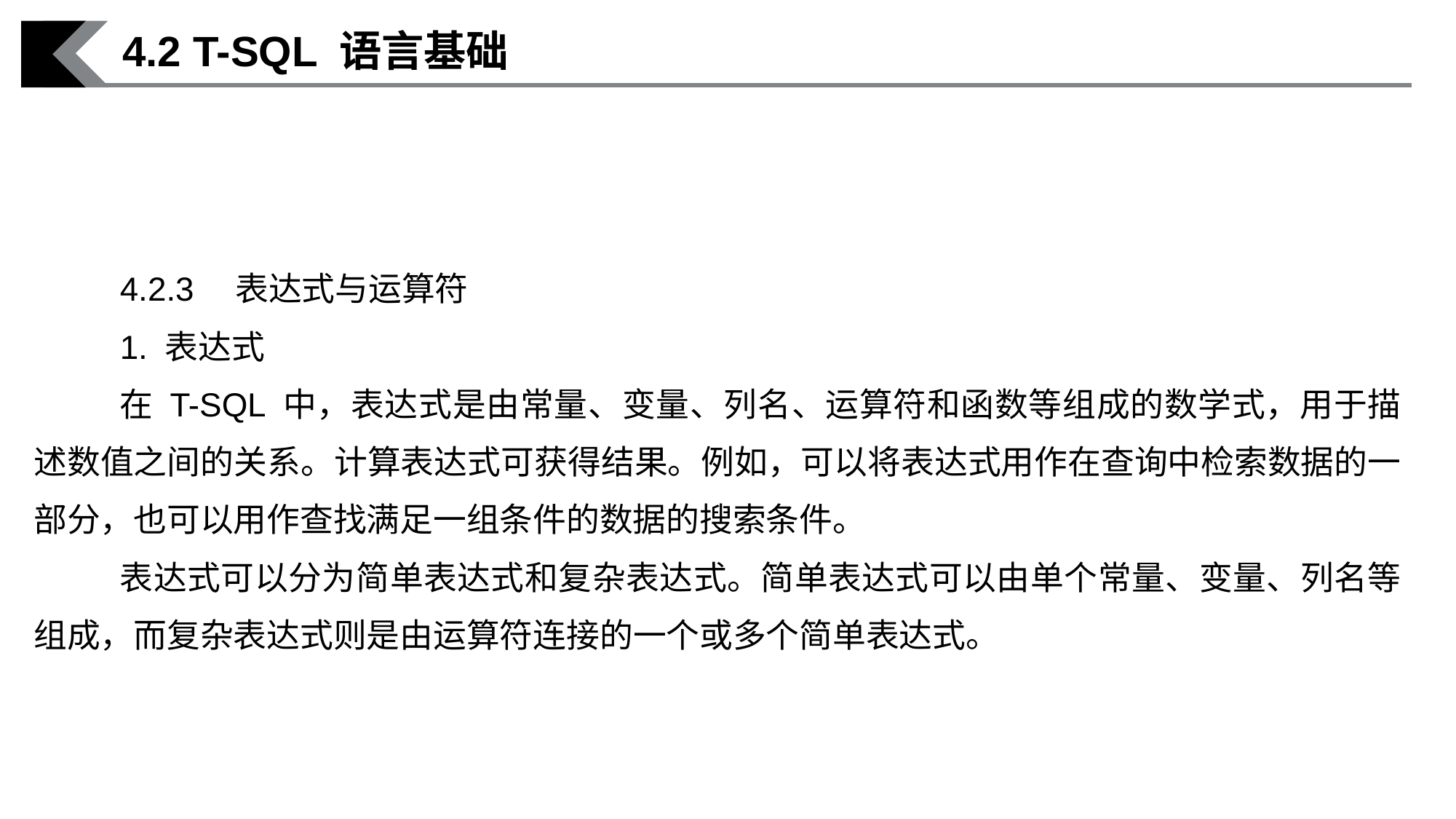

4.2 T-SQL 语言基础
4.2.3　表达式与运算符
1. 表达式
在 T-SQL 中，表达式是由常量、变量、列名、运算符和函数等组成的数学式，用于描述数值之间的关系。计算表达式可获得结果。例如，可以将表达式用作在查询中检索数据的一部分，也可以用作查找满足一组条件的数据的搜索条件。
表达式可以分为简单表达式和复杂表达式。简单表达式可以由单个常量、变量、列名等组成，而复杂表达式则是由运算符连接的一个或多个简单表达式。